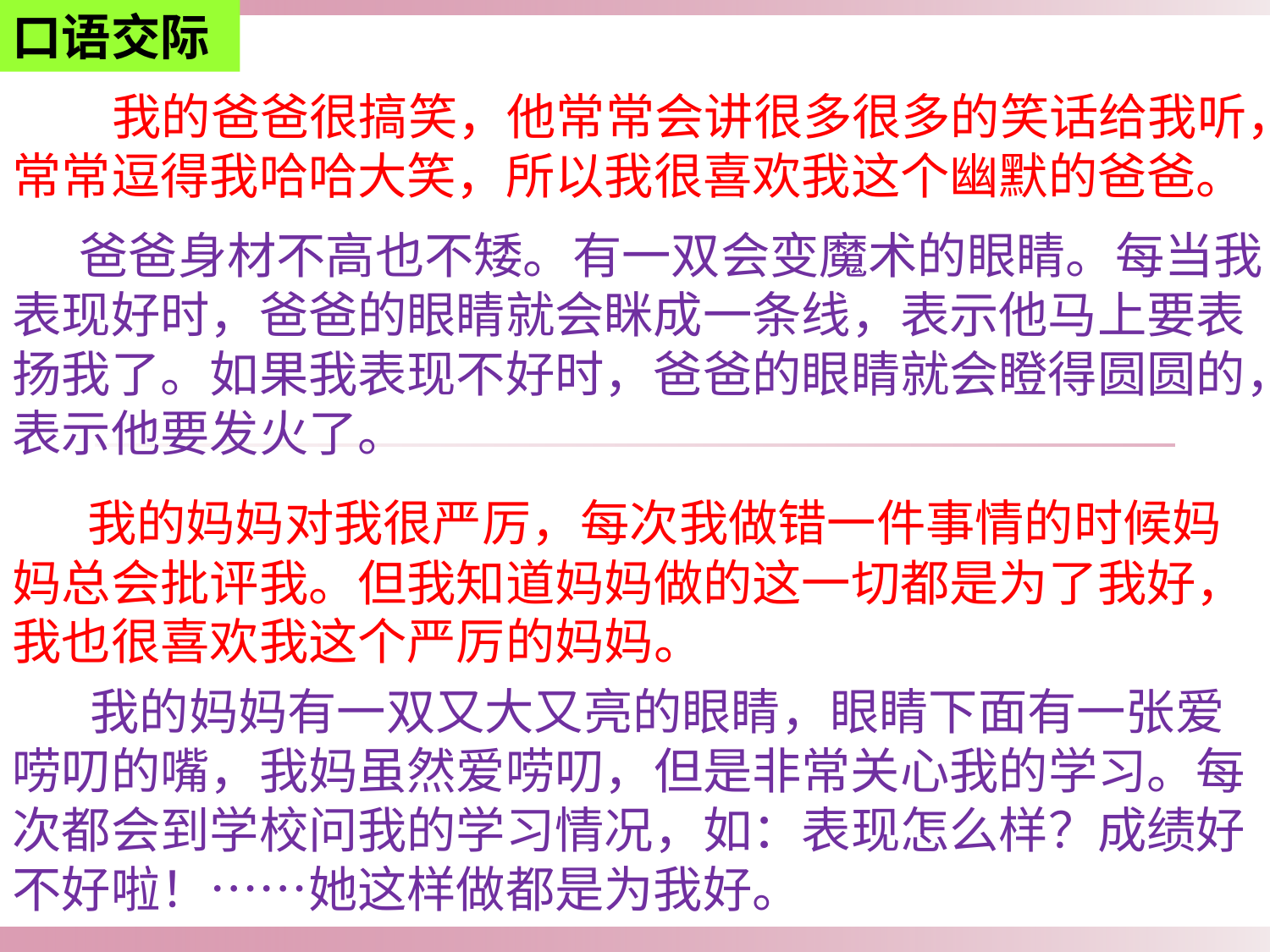

口语交际
        我的爸爸很搞笑，他常常会讲很多很多的笑话给我听，常常逗得我哈哈大笑，所以我很喜欢我这个幽默的爸爸。
     爸爸身材不高也不矮。有一双会变魔术的眼睛。每当我表现好时，爸爸的眼睛就会眯成一条线，表示他马上要表扬我了。如果我表现不好时，爸爸的眼睛就会瞪得圆圆的，表示他要发火了。
　      我的妈妈对我很严厉，每次我做错一件事情的时候妈妈总会批评我。但我知道妈妈做的这一切都是为了我好，我也很喜欢我这个严厉的妈妈。
      我的妈妈有一双又大又亮的眼睛，眼睛下面有一张爱唠叨的嘴，我妈虽然爱唠叨，但是非常关心我的学习。每次都会到学校问我的学习情况，如：表现怎么样？成绩好不好啦！……她这样做都是为我好。